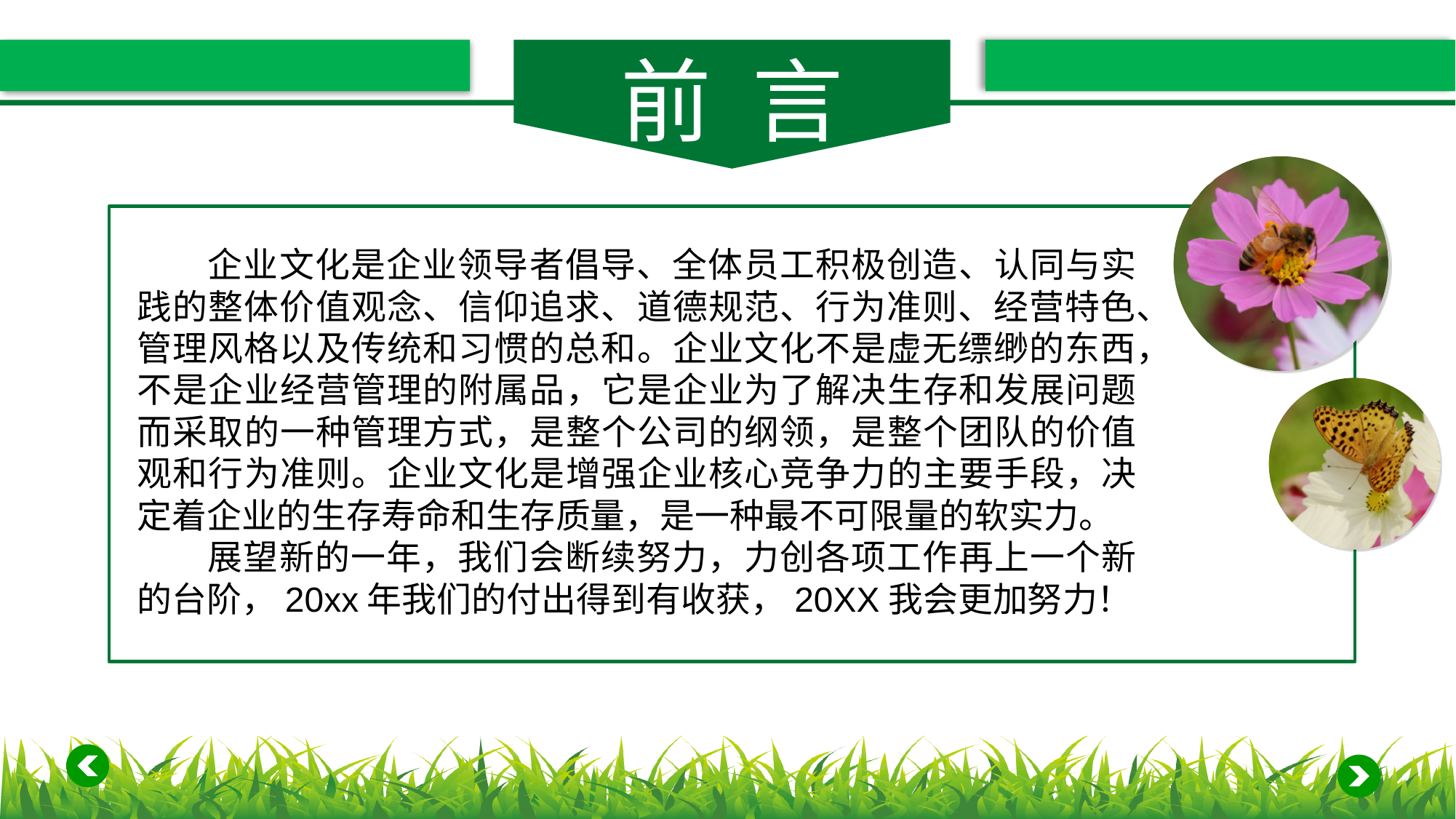

前  言

       企业文化是企业领导者倡导、全体员工积极创造、认同与实践的整体价值观念、信仰追求、道德规范、行为准则、经营特色、管理风格以及传统和习惯的总和。企业文化不是虚无缥缈的东西，不是企业经营管理的附属品，它是企业为了解决生存和发展问题而采取的一种管理方式，是整个公司的纲领，是整个团队的价值观和行为准则。企业文化是增强企业核心竞争力的主要手段，决定着企业的生存寿命和生存质量，是一种最不可限量的软实力。
       展望新的一年，我们会断续努力，力创各项工作再上一个新的台阶，20xx年我们的付出得到有收获，20XX我会更加努力！